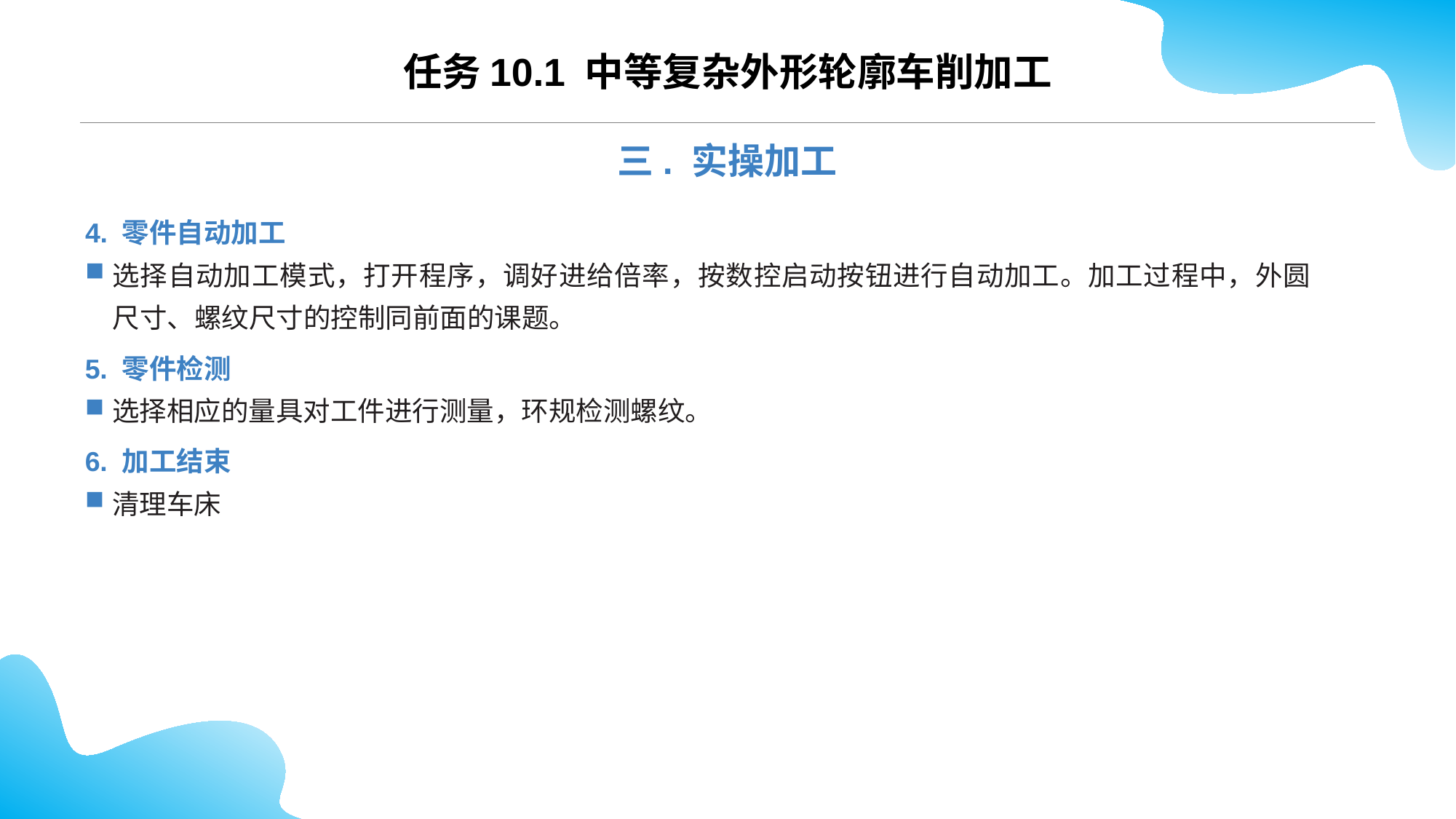

CONTENTS
任务10.1 中等复杂外形轮廓车削加工
三. 实操加工
4. 零件自动加工
选择自动加工模式，打开程序，调好进给倍率，按数控启动按钮进行自动加工。加工过程中，外圆尺寸、螺纹尺寸的控制同前面的课题。
5. 零件检测
选择相应的量具对工件进行测量，环规检测螺纹。
6. 加工结束
清理车床